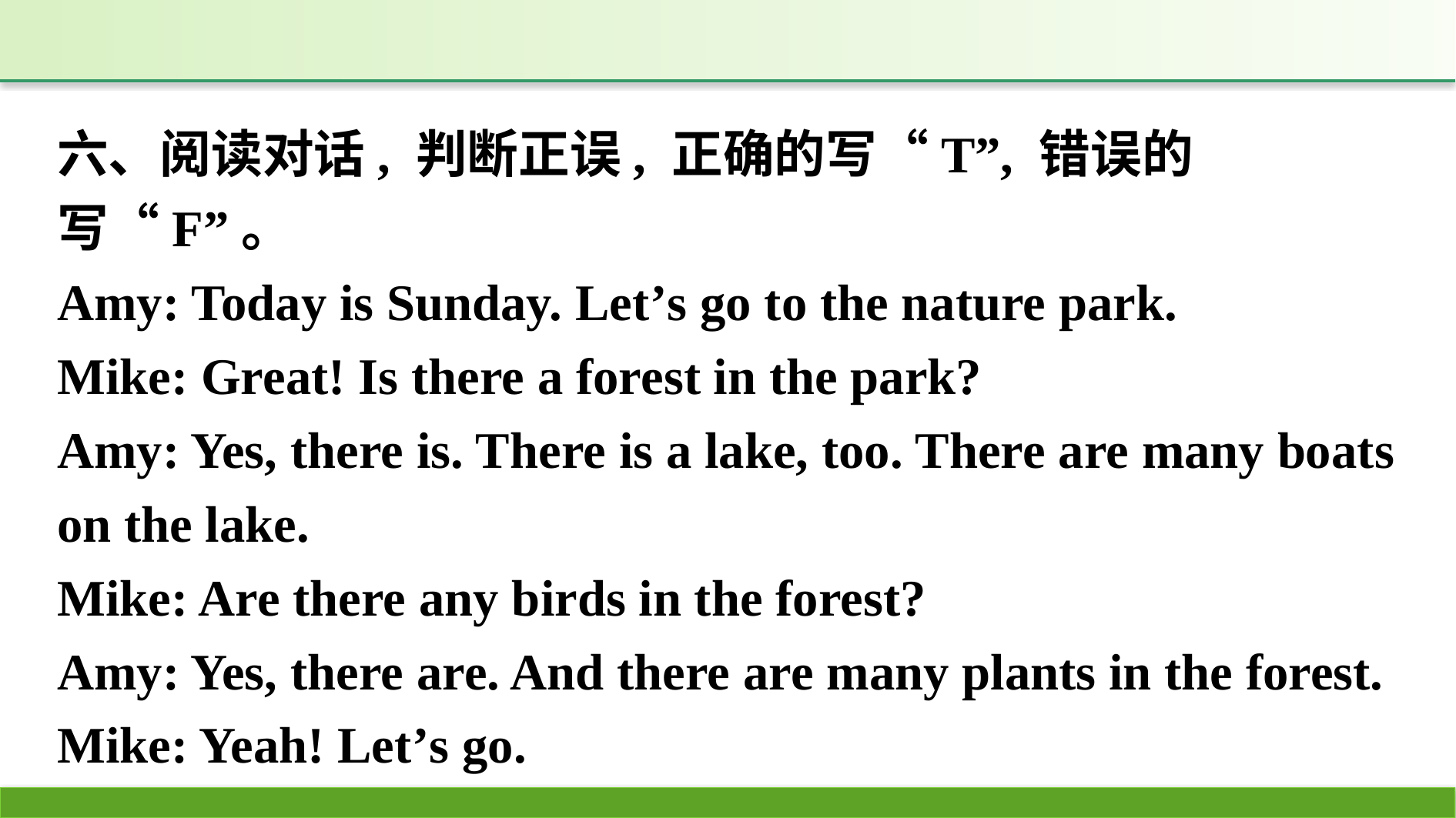

六、阅读对话, 判断正误, 正确的写“T”, 错误的写“F”。
Amy: Today is Sunday. Let’s go to the nature park.
Mike: Great! Is there a forest in the park?
Amy: Yes, there is. There is a lake, too. There are many boats on the lake.
Mike: Are there any birds in the forest?
Amy: Yes, there are. And there are many plants in the forest.
Mike: Yeah! Let’s go.